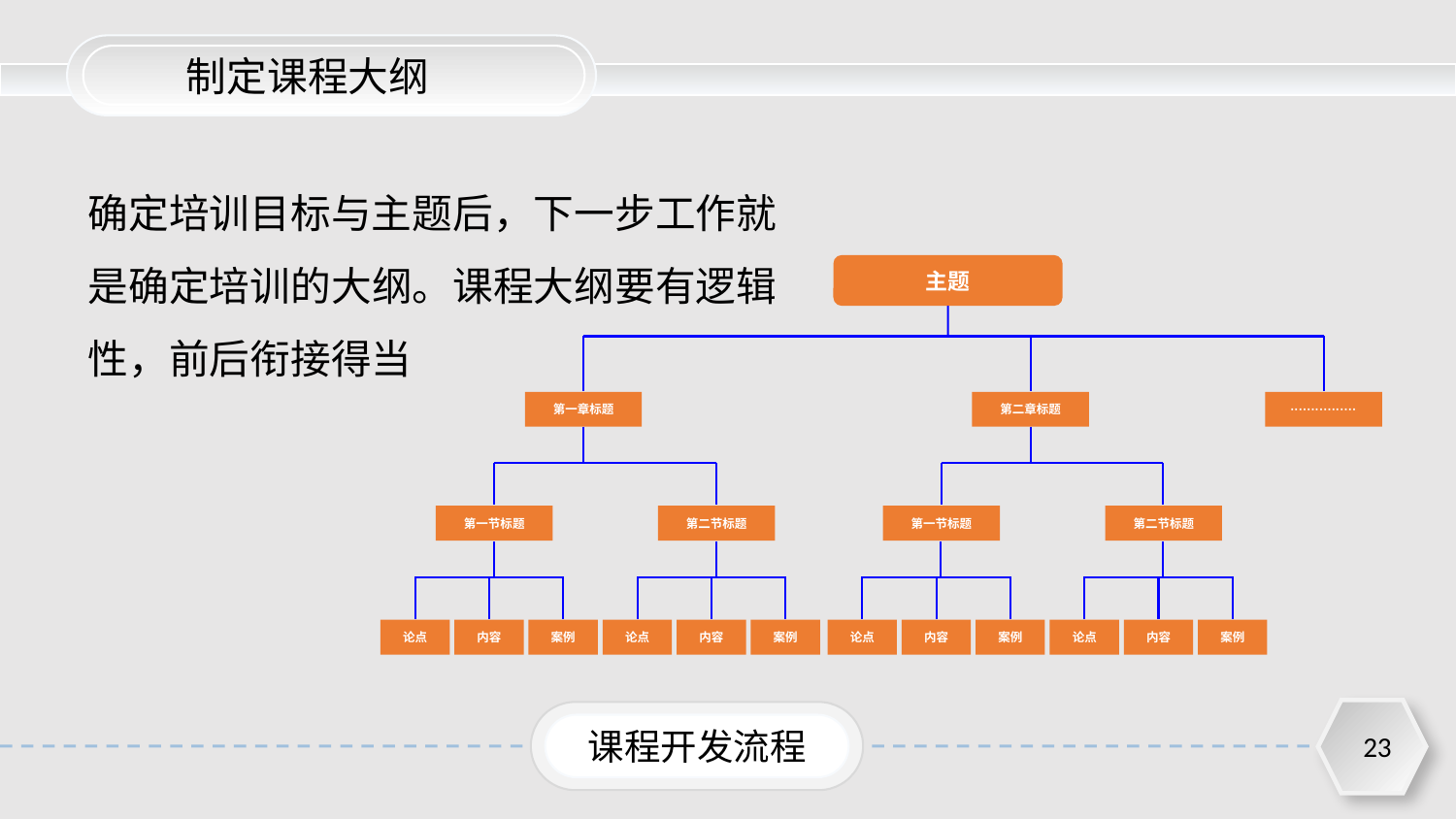

制定课程大纲
确定培训目标与主题后，下一步工作就是确定培训的大纲。课程大纲要有逻辑性，前后衔接得当
主题
第一章标题
第二章标题
················
第一节标题
第二节标题
第一节标题
第二节标题
论点
内容
案例
论点
内容
案例
论点
内容
案例
论点
内容
案例
课程开发流程